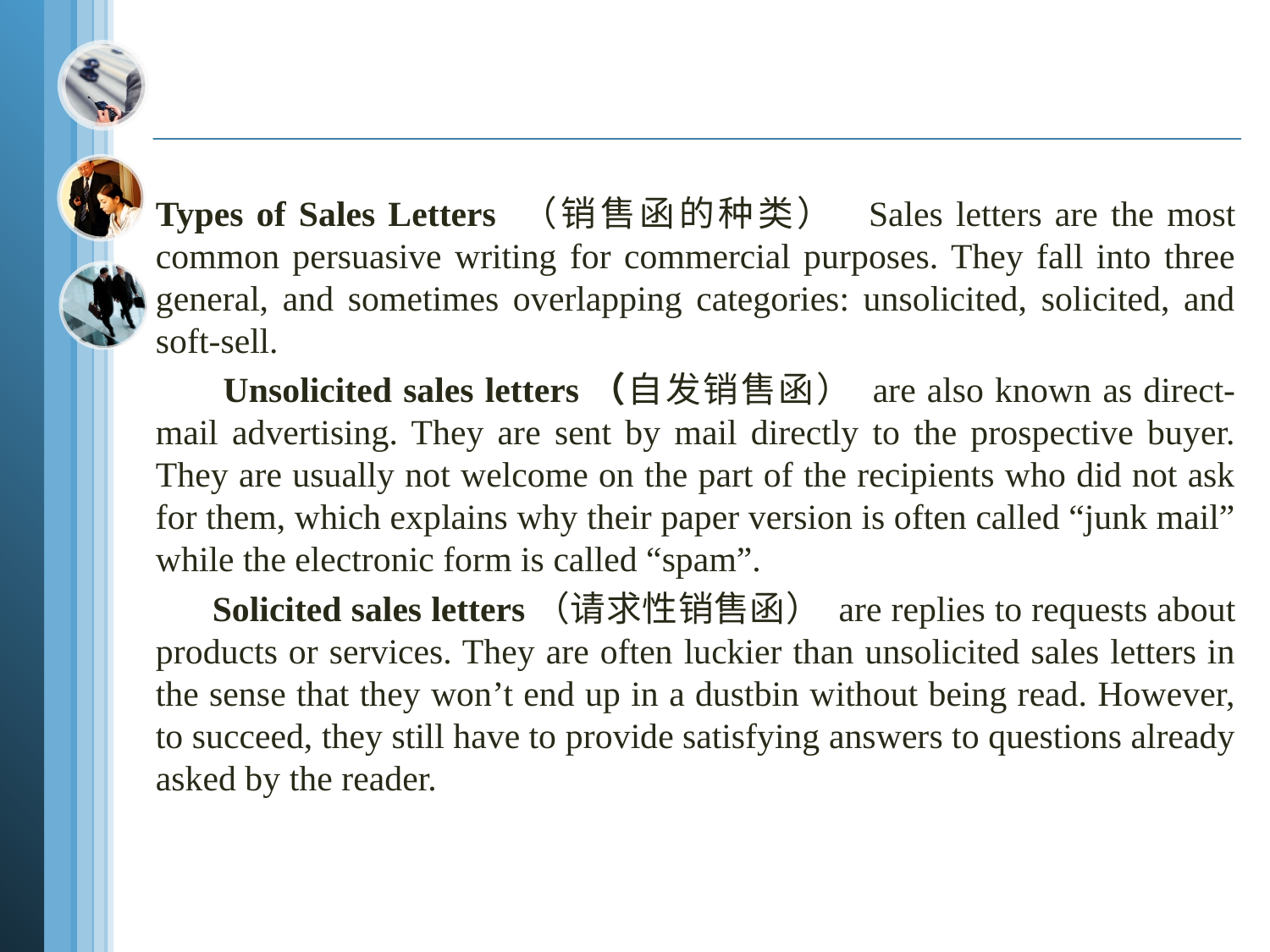

#
Types of Sales Letters （销售函的种类）  Sales letters are the most common persuasive writing for commercial purposes. They fall into three general, and sometimes overlapping categories: unsolicited, solicited, and soft-sell.
      Unsolicited sales letters（自发销售函） are also known as direct-mail advertising. They are sent by mail directly to the prospective buyer. They are usually not welcome on the part of the recipients who did not ask for them, which explains why their paper version is often called “junk mail” while the electronic form is called “spam”.
      Solicited sales letters（请求性销售函） are replies to requests about products or services. They are often luckier than unsolicited sales letters in the sense that they won’t end up in a dustbin without being read. However, to succeed, they still have to provide satisfying answers to questions already asked by the reader.